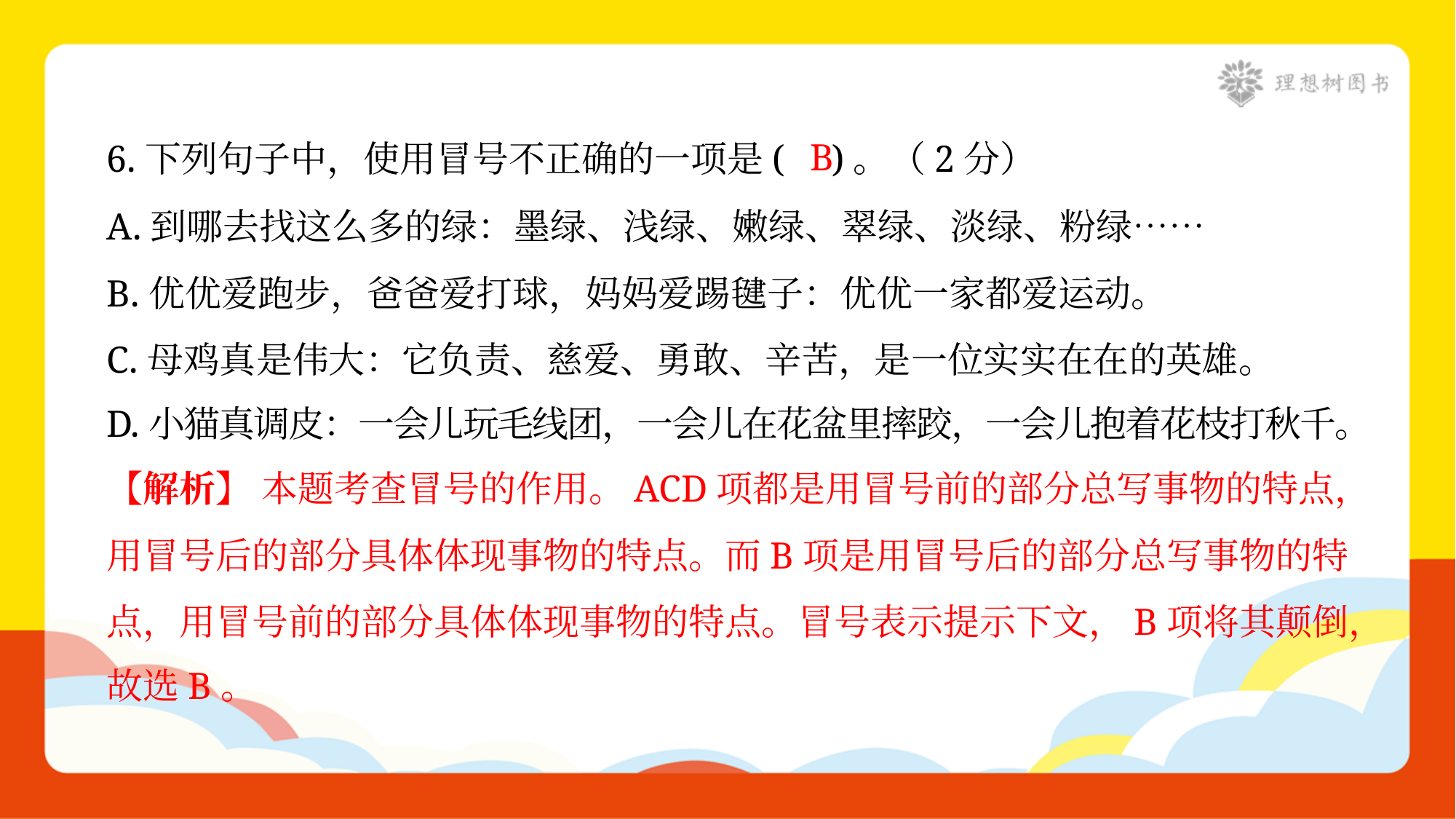

B
6.下列句子中，使用冒号不正确的一项是(     )。（2分）
A.到哪去找这么多的绿：墨绿、浅绿、嫩绿、翠绿、淡绿、粉绿……
B.优优爱跑步，爸爸爱打球，妈妈爱踢毽子：优优一家都爱运动。
C.母鸡真是伟大：它负责、慈爱、勇敢、辛苦，是一位实实在在的英雄。
D.小猫真调皮：一会儿玩毛线团，一会儿在花盆里摔跤，一会儿抱着花枝打秋千。
【解析】 本题考查冒号的作用。ACD项都是用冒号前的部分总写事物的特点，
用冒号后的部分具体体现事物的特点。而B项是用冒号后的部分总写事物的特
点，用冒号前的部分具体体现事物的特点。冒号表示提示下文，B项将其颠倒，
故选B。